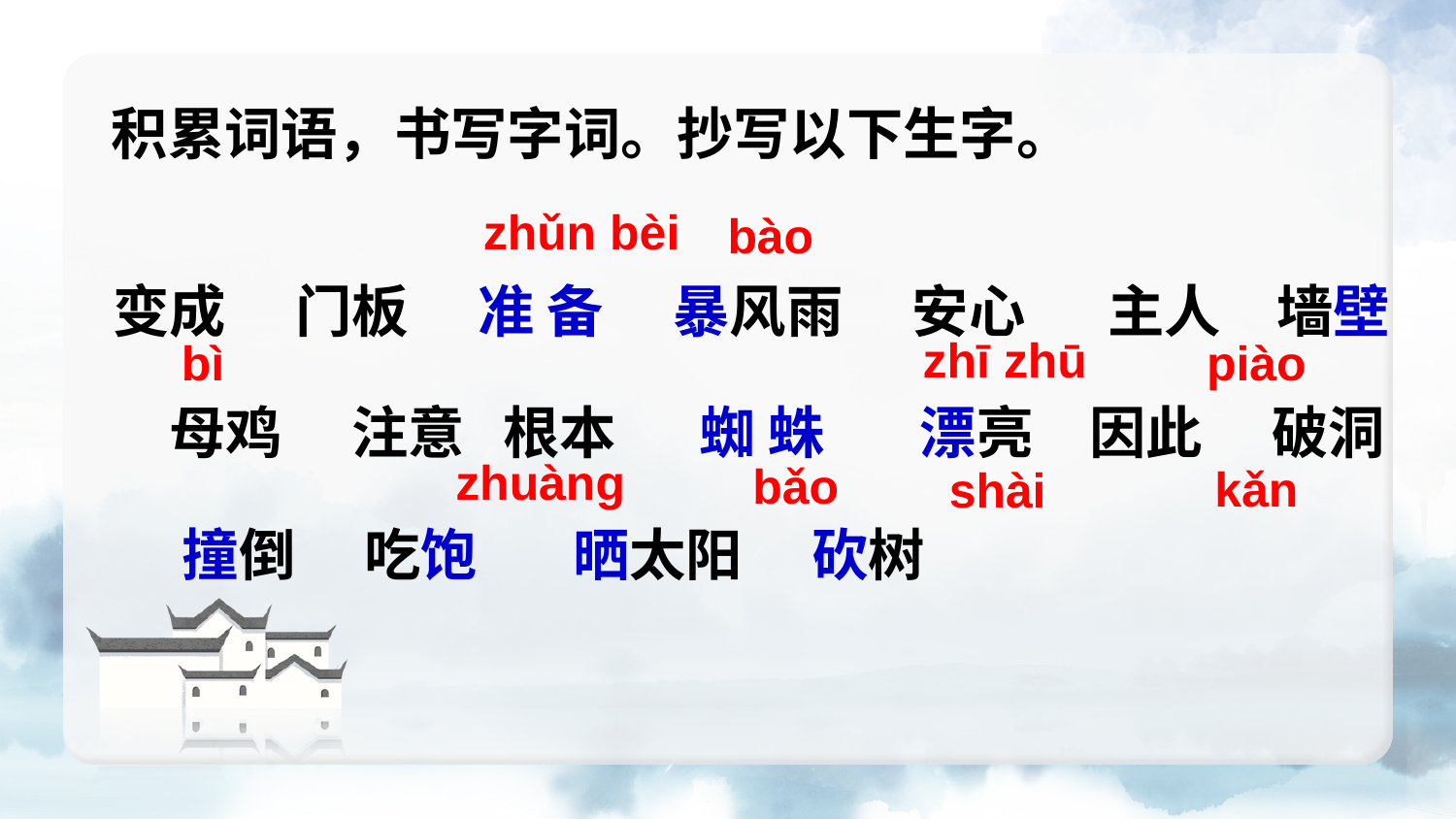

积累词语，书写字词。抄写以下生字。
zhǔn bèi
bào
变成　 门板　 准 备　 暴风雨　 安心　  主人　墙壁 　母鸡 　注意   根本　  蜘 蛛　   漂亮　因此　 破洞　 撞倒　 吃饱　   晒太阳　 砍树
zhī zhū
bì
piào
zhuànɡ
bǎo
kǎn
shài